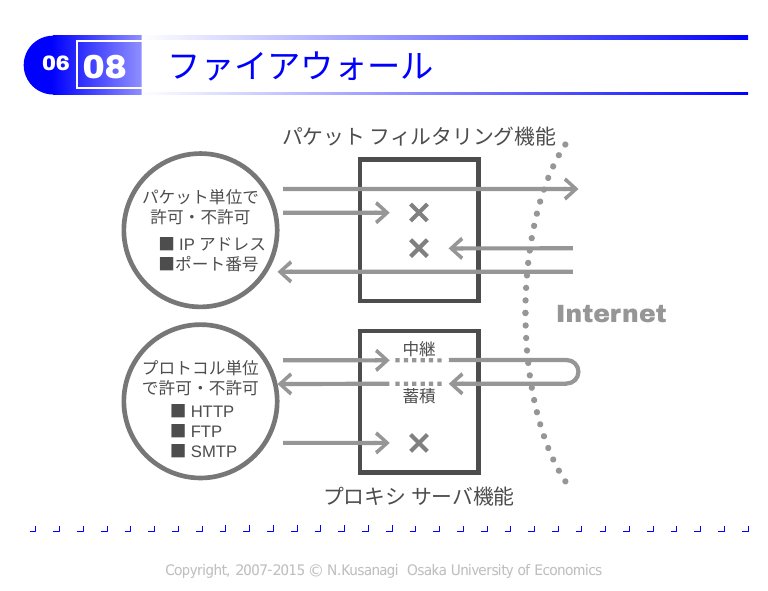

# 08   ファイアウォール

パケット フィルタリング機能

パケット単位で
許可・不許可

　■IPアドレス
　■ポート番号

Internet

中継

プロトコル単位
で許可・不許可

蓄積

　■HTTP
　■FTP
　■SMTP

プロキシ サーバ機能